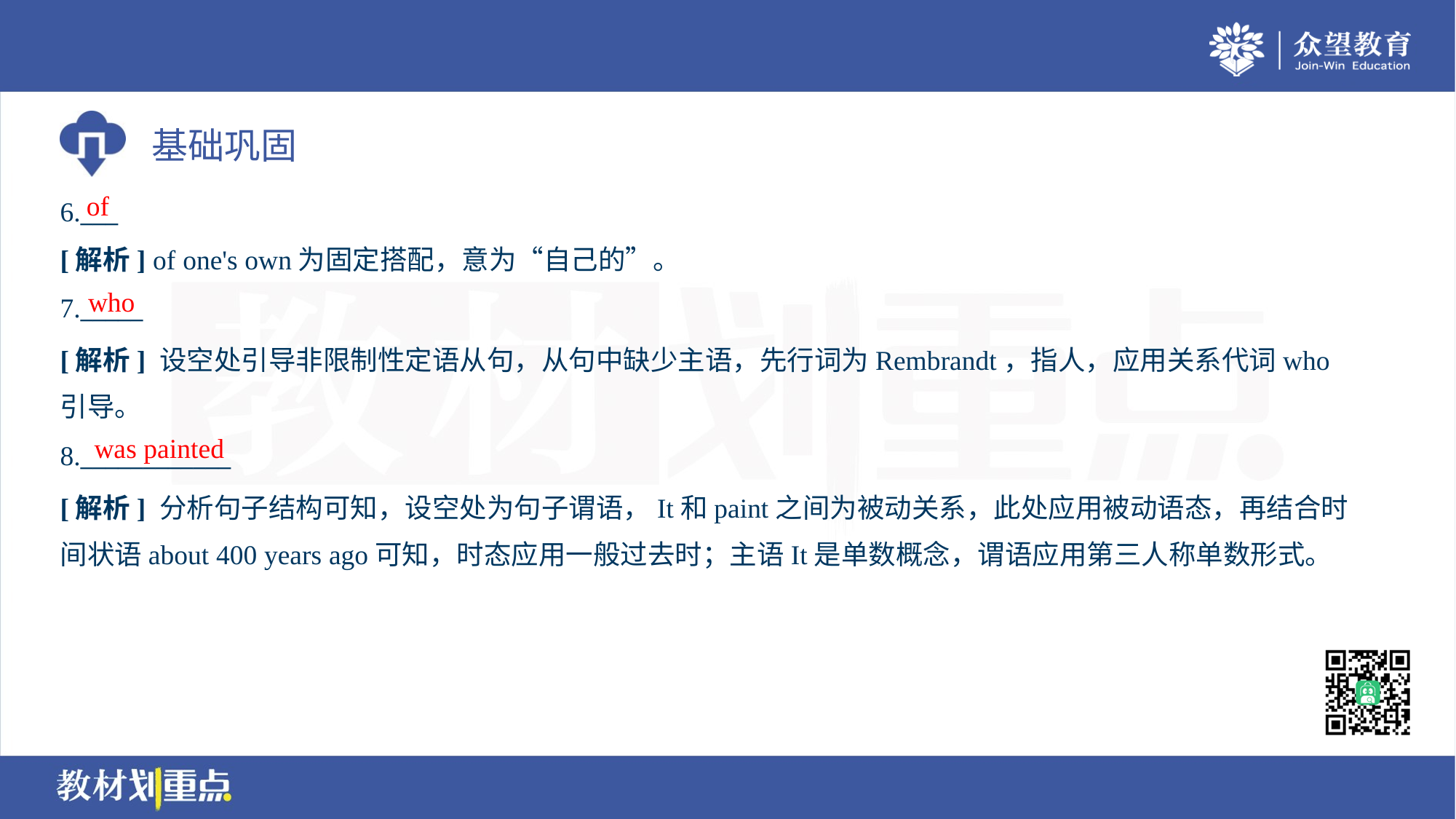

of
6.___
[解析] of one's own为固定搭配，意为“自己的”。
who
7._____
[解析] 设空处引导非限制性定语从句，从句中缺少主语，先行词为Rembrandt，指人，应用关系代词who
引导。
was painted
8.____________
[解析] 分析句子结构可知，设空处为句子谓语，It和paint之间为被动关系，此处应用被动语态，再结合时
间状语about 400 years ago可知，时态应用一般过去时；主语It是单数概念，谓语应用第三人称单数形式。